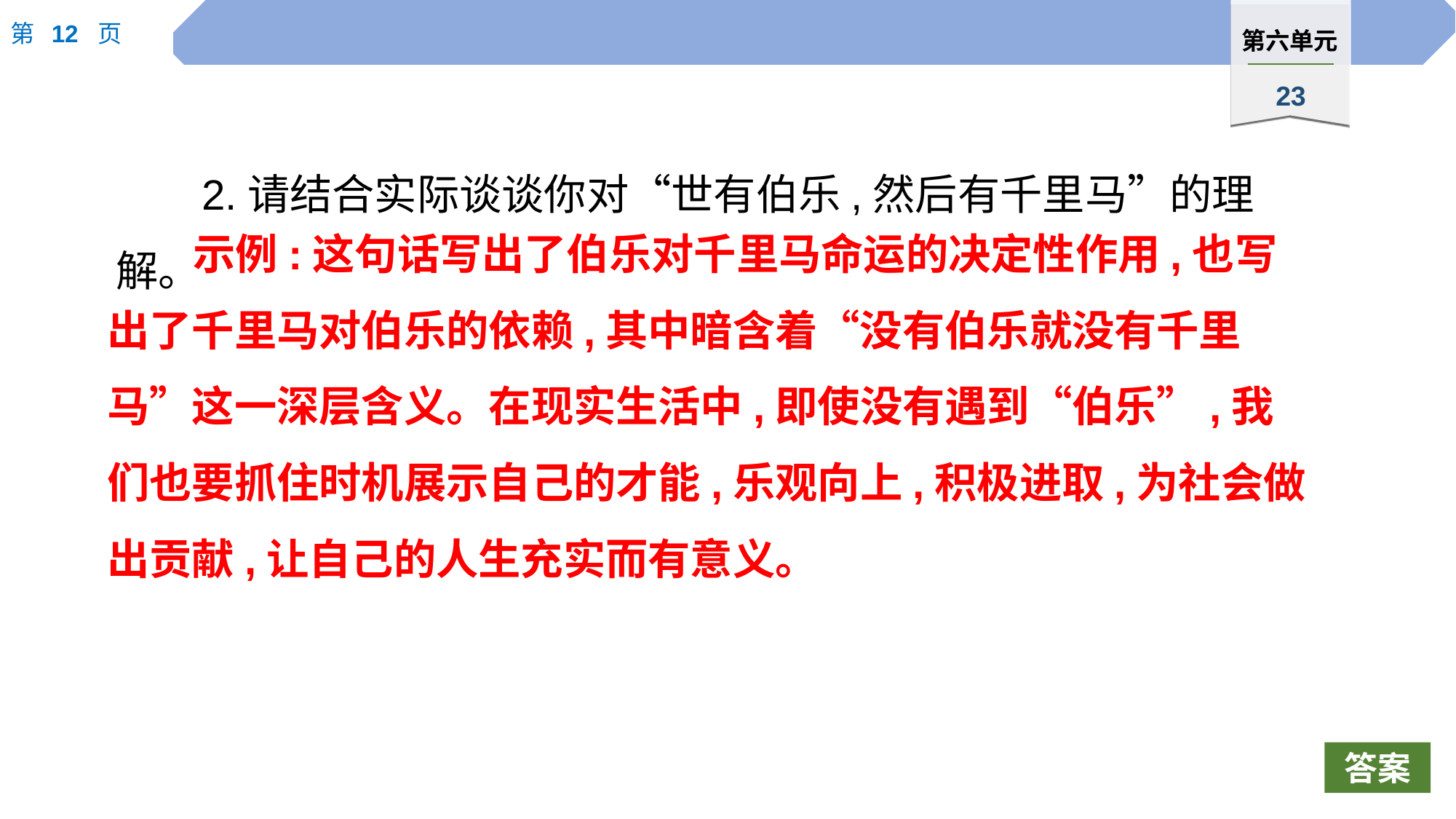

2.请结合实际谈谈你对“世有伯乐,然后有千里马”的理解。
示例:这句话写出了伯乐对千里马命运的决定性作用,也写出了千里马对伯乐的依赖,其中暗含着“没有伯乐就没有千里马”这一深层含义。在现实生活中,即使没有遇到“伯乐”,我们也要抓住时机展示自己的才能,乐观向上,积极进取,为社会做出贡献,让自己的人生充实而有意义。
答案